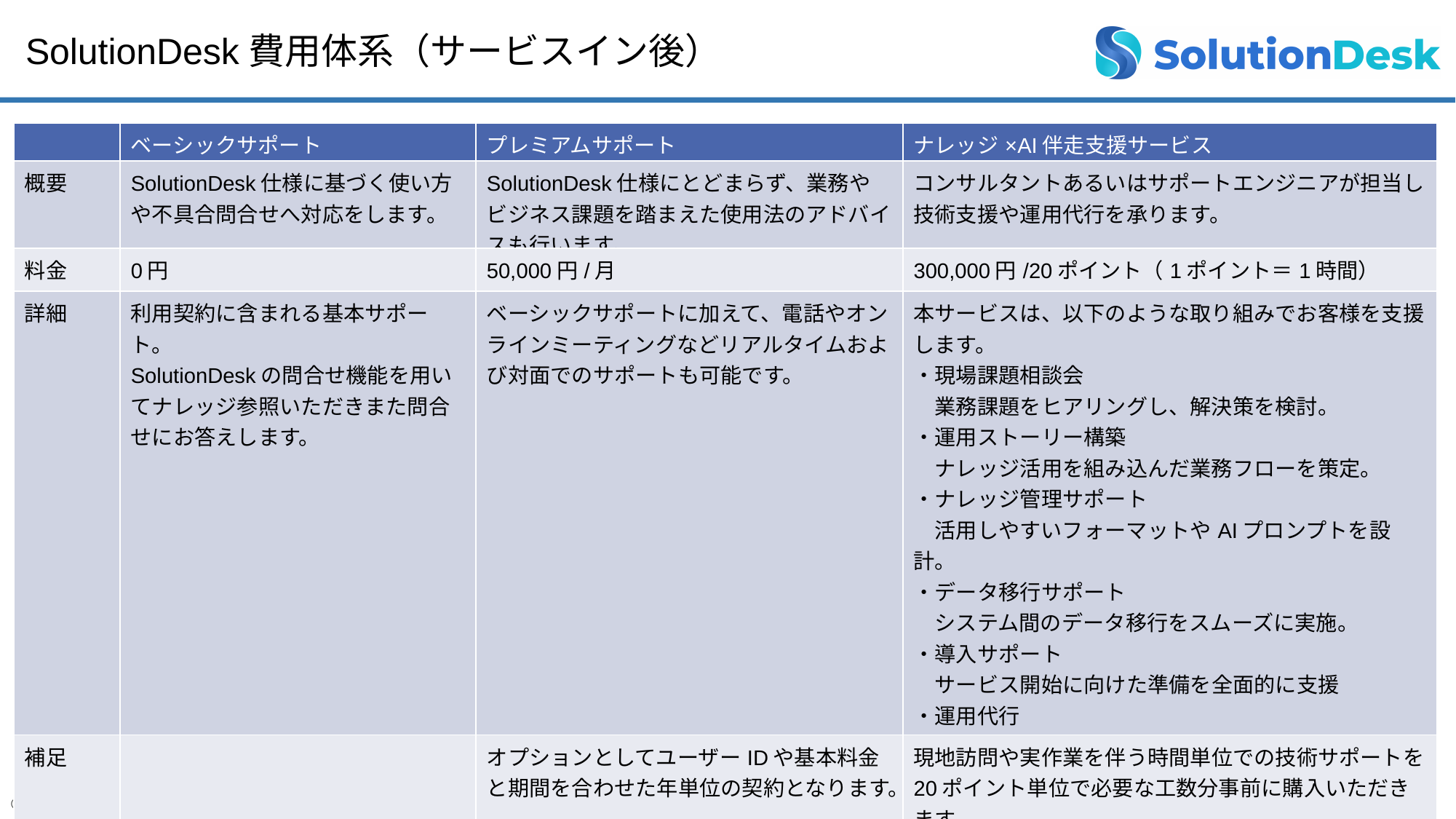

SolutionDesk費用体系（サービスイン後）
|  | ベーシックサポート | プレミアムサポート | ナレッジ×AI伴走支援サービス |
| --- | --- | --- | --- |
| 概要 | SolutionDesk仕様に基づく使い方や不具合問合せへ対応をします。 | SolutionDesk仕様にとどまらず、業務やビジネス課題を踏まえた使用法のアドバイスも行います。 | コンサルタントあるいはサポートエンジニアが担当し技術支援や運用代行を承ります。 |
| 料金 | 0円 | 50,000円/月 | 300,000円/20ポイント（1ポイント＝1時間） |
| 詳細 | 利用契約に含まれる基本サポート。 SolutionDeskの問合せ機能を用いてナレッジ参照いただきまた問合せにお答えします。 | ベーシックサポートに加えて、電話やオンラインミーティングなどリアルタイムおよび対面でのサポートも可能です。 | 本サービスは、以下のような取り組みでお客様を支援します。 ・現場課題相談会 　業務課題をヒアリングし、解決策を検討。 ・運用ストーリー構築 　ナレッジ活用を組み込んだ業務フローを策定。 ・ナレッジ管理サポート 　活用しやすいフォーマットやAIプロンプトを設計。 ・データ移行サポート 　システム間のデータ移行をスムーズに実施。 ・導入サポート 　サービス開始に向けた準備を全面的に支援 ・運用代行 　ID・ナレッジ管理を代行し、運用の負担を軽減。 ・現場レクチャー 　現場に対してSolutionDeskの使い方を説明。 |
| 補足 |  | オプションとしてユーザーIDや基本料金と期間を合わせた年単位の契約となります。 | 現地訪問や実作業を伴う時間単位での技術サポートを20ポイント単位で必要な工数分事前に購入いただきます。 |
3